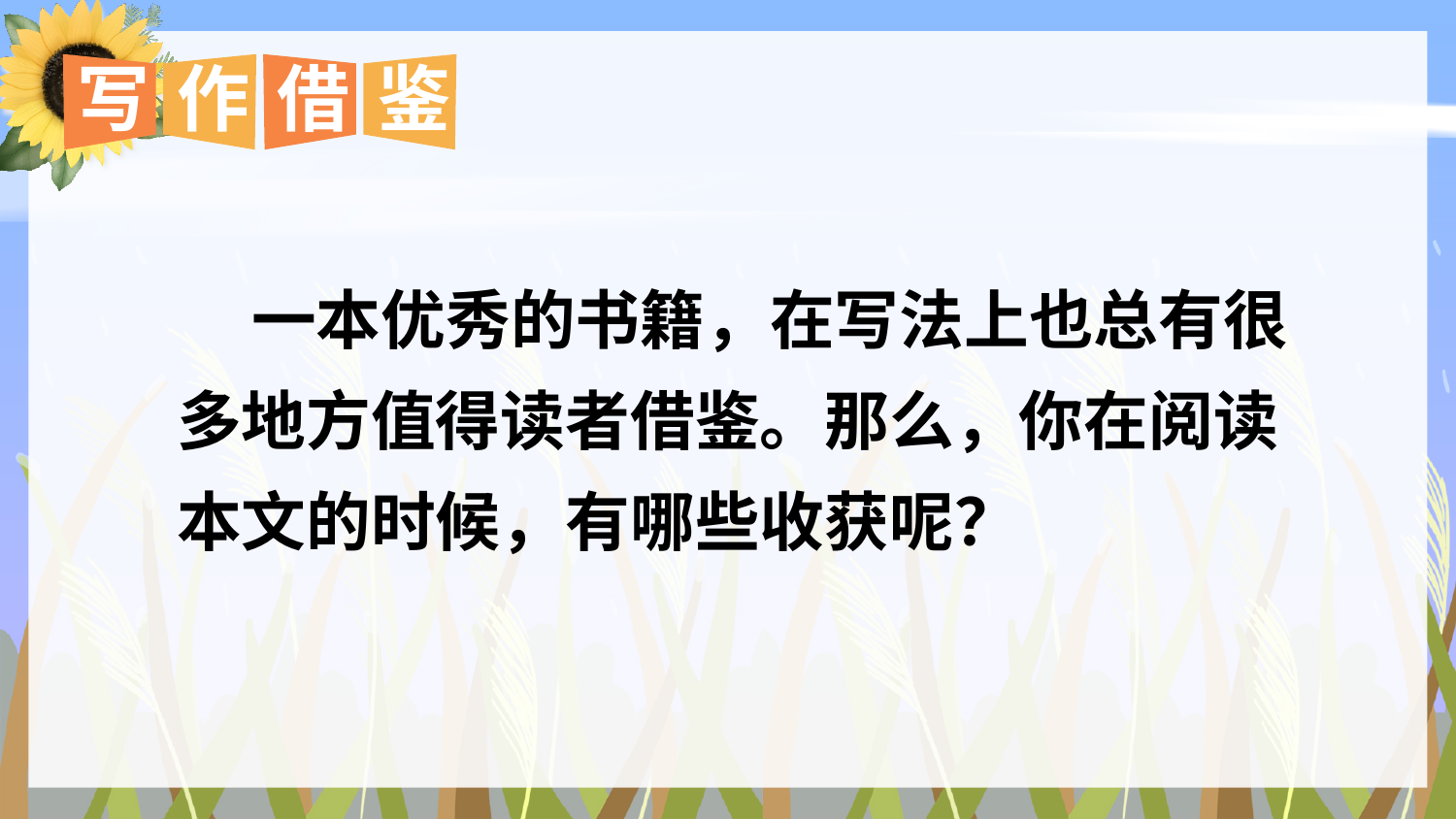

写
作
借
鉴
    一本优秀的书籍，在写法上也总有很多地方值得读者借鉴。那么，你在阅读本文的时候，有哪些收获呢？